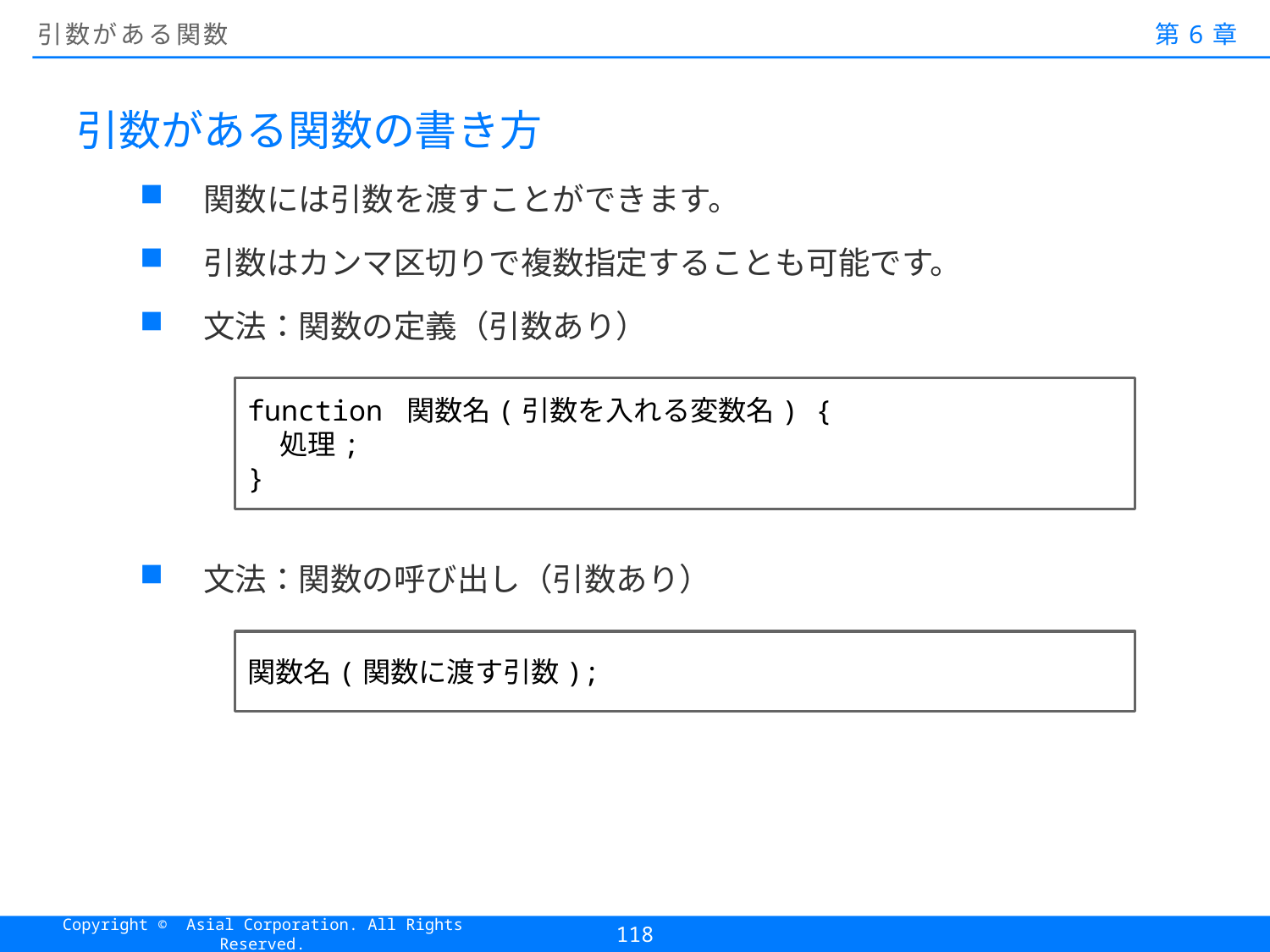

# 引数がある関数
第6章
引数がある関数の書き方
関数には引数を渡すことができます。
引数はカンマ区切りで複数指定することも可能です。
文法：関数の定義（引数あり）

文法：関数の呼び出し（引数あり）
function 関数名(引数を入れる変数名) {
    処理;
}
関数名(関数に渡す引数);
118